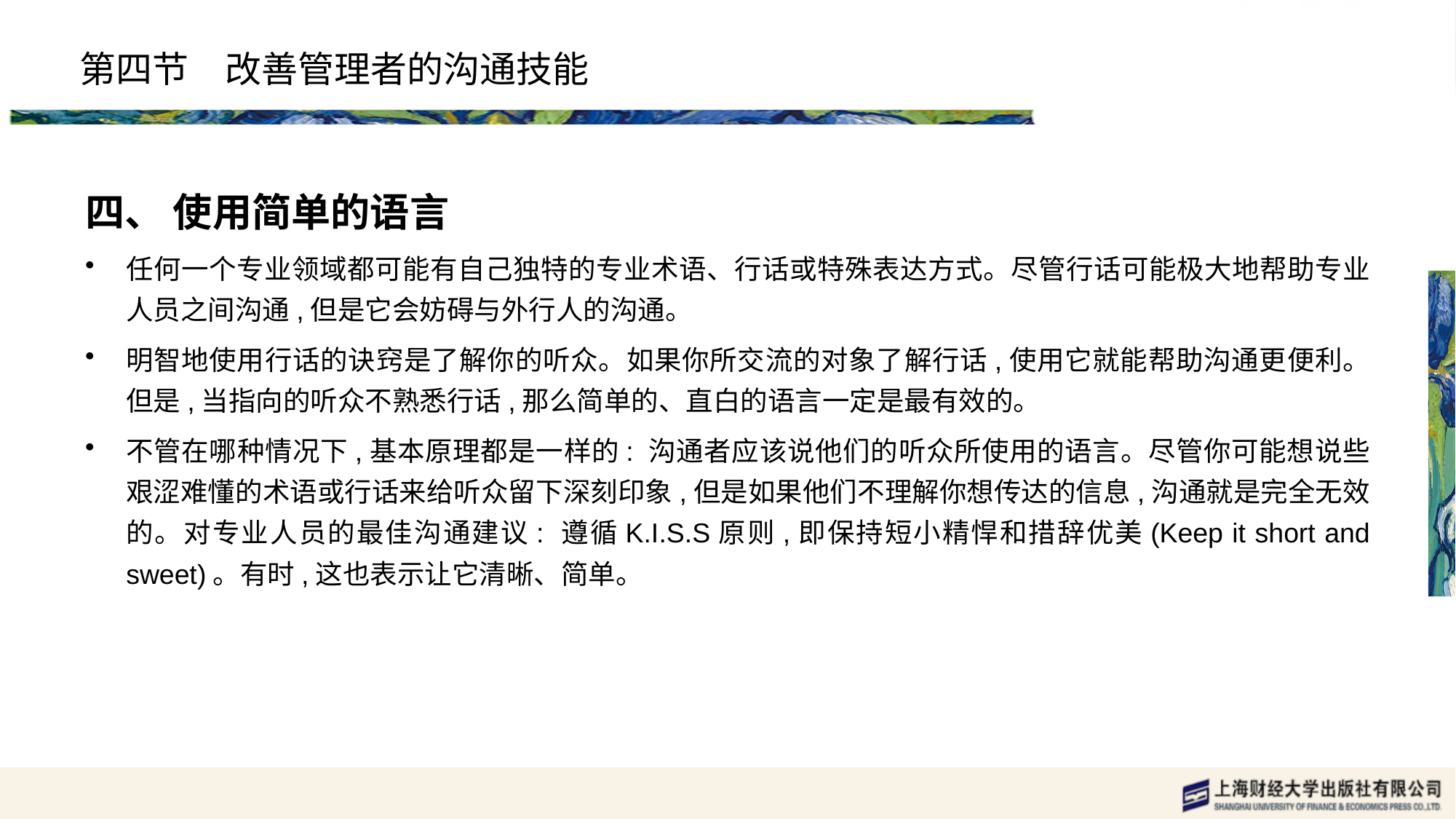

# 第四节　改善管理者的沟通技能
四、 使用简单的语言
任何一个专业领域都可能有自己独特的专业术语、行话或特殊表达方式。尽管行话可能极大地帮助专业人员之间沟通,但是它会妨碍与外行人的沟通。
明智地使用行话的诀窍是了解你的听众。如果你所交流的对象了解行话,使用它就能帮助沟通更便利。但是,当指向的听众不熟悉行话,那么简单的、直白的语言一定是最有效的。
不管在哪种情况下,基本原理都是一样的: 沟通者应该说他们的听众所使用的语言。尽管你可能想说些艰涩难懂的术语或行话来给听众留下深刻印象,但是如果他们不理解你想传达的信息,沟通就是完全无效的。对专业人员的最佳沟通建议: 遵循K.I.S.S原则,即保持短小精悍和措辞优美(Keep it short and sweet)。有时,这也表示让它清晰、简单。